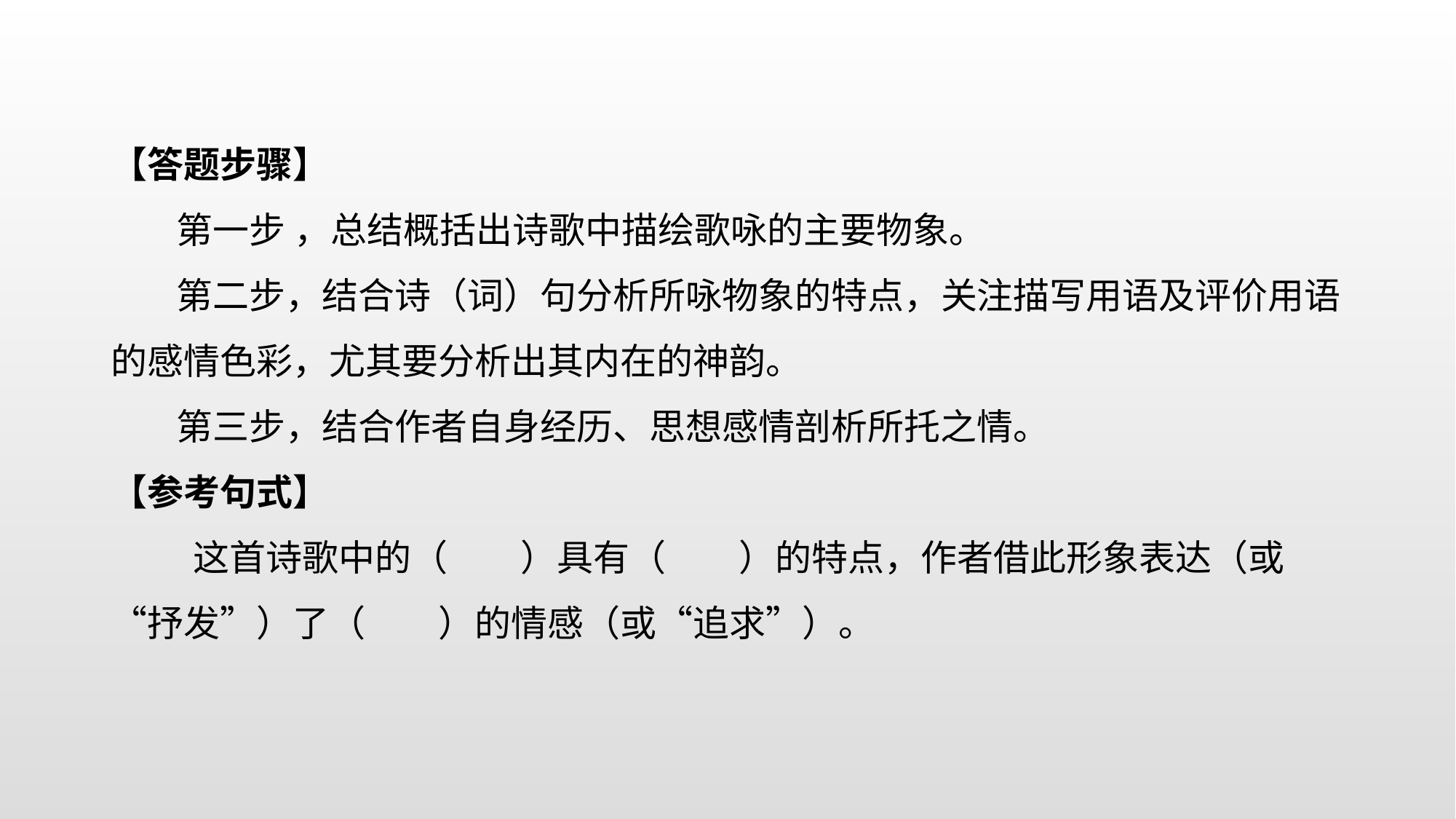

【答题步骤】
       第一步 ，总结概括出诗歌中描绘歌咏的主要物象。
       第二步，结合诗（词）句分析所咏物象的特点，关注描写用语及评价用语的感情色彩，尤其要分析出其内在的神韵。
       第三步，结合作者自身经历、思想感情剖析所托之情。
【参考句式】
         这首诗歌中的（　　）具有（　　）的特点，作者借此形象表达（或“抒发”）了（　　）的情感（或“追求”）。